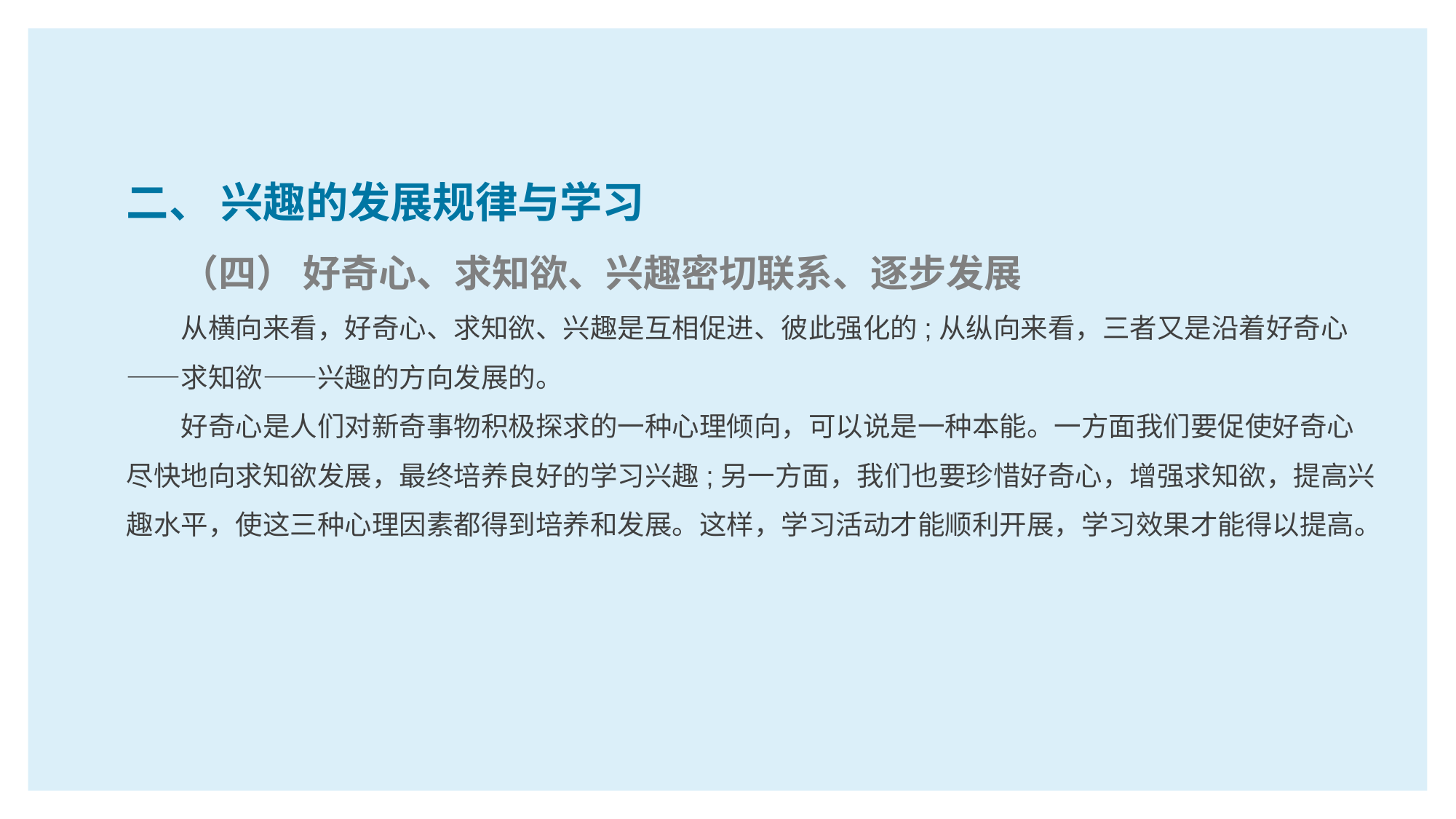

二、 兴趣的发展规律与学习
（四） 好奇心、求知欲、兴趣密切联系、逐步发展
从横向来看，好奇心、求知欲、兴趣是互相促进、彼此强化的;从纵向来看，三者又是沿着好奇心——求知欲——兴趣的方向发展的。
好奇心是人们对新奇事物积极探求的一种心理倾向，可以说是一种本能。一方面我们要促使好奇心尽快地向求知欲发展，最终培养良好的学习兴趣;另一方面，我们也要珍惜好奇心，增强求知欲，提高兴趣水平，使这三种心理因素都得到培养和发展。这样，学习活动才能顺利开展，学习效果才能得以提高。